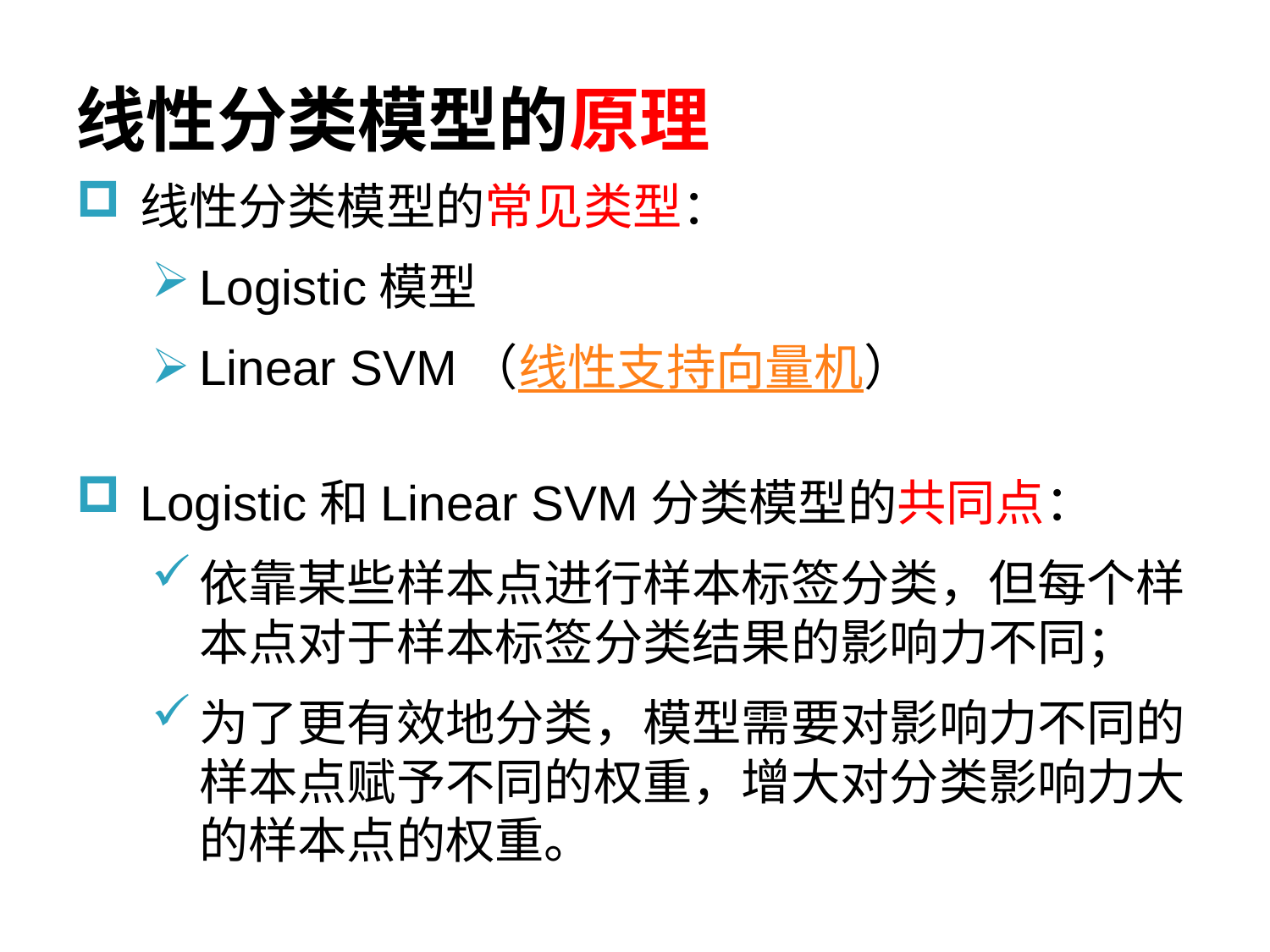

# 线性分类模型的原理
线性分类模型的常见类型：
Logistic模型
Linear SVM（线性支持向量机）
Logistic和Linear SVM分类模型的共同点：
依靠某些样本点进行样本标签分类，但每个样本点对于样本标签分类结果的影响力不同；
为了更有效地分类，模型需要对影响力不同的样本点赋予不同的权重，增大对分类影响力大的样本点的权重。